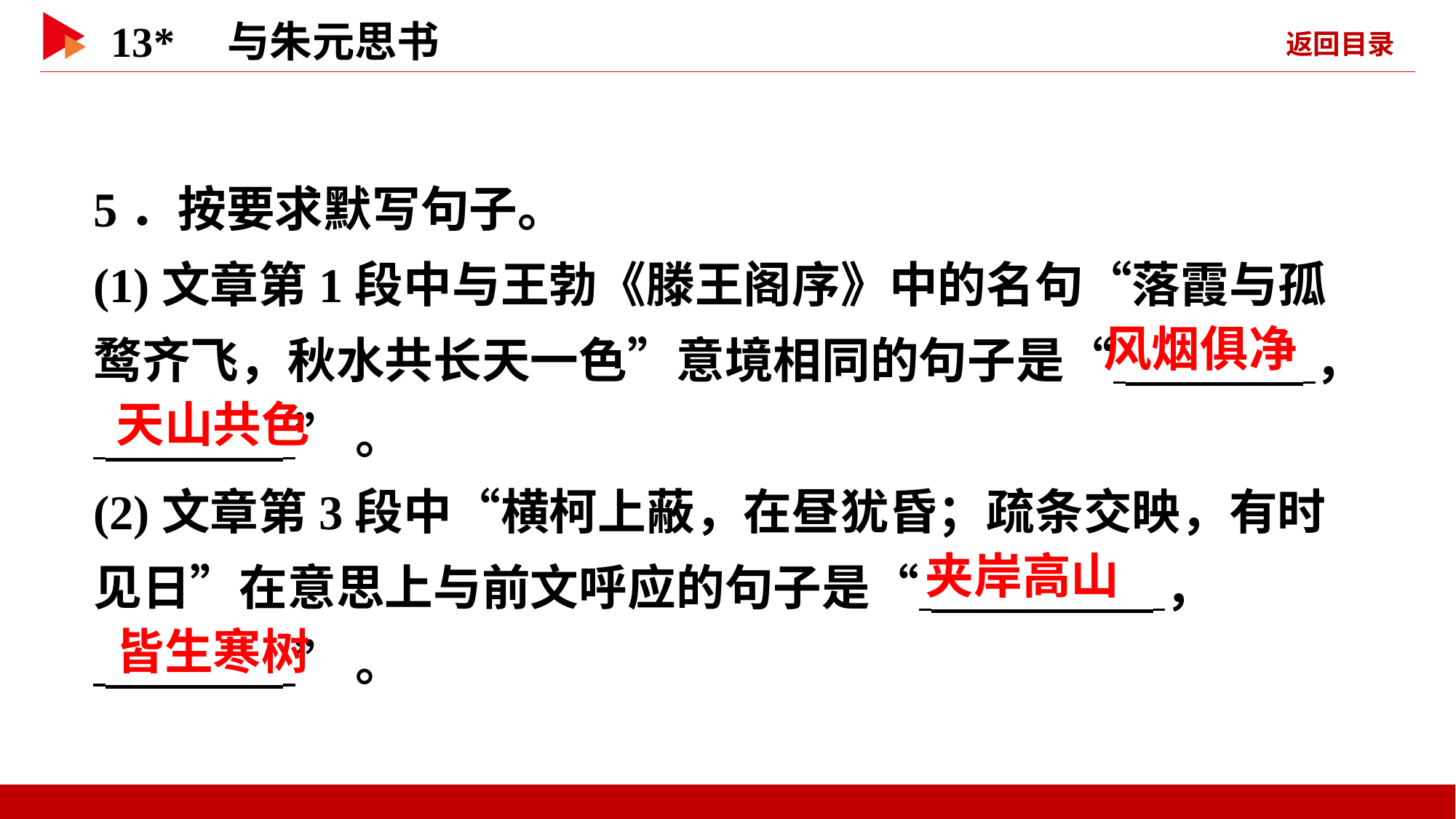

5．按要求默写句子。
(1)文章第1段中与王勃《滕王阁序》中的名句“落霞与孤鹜齐飞，秋水共长天一色”意境相同的句子是“                  ，
                  ”。
(2)文章第3段中“横柯上蔽，在昼犹昏；疏条交映，有时见日”在意思上与前文呼应的句子是“                      ，
                  ”。
 风烟俱净
 天山共色
 夹岸高山
 皆生寒树